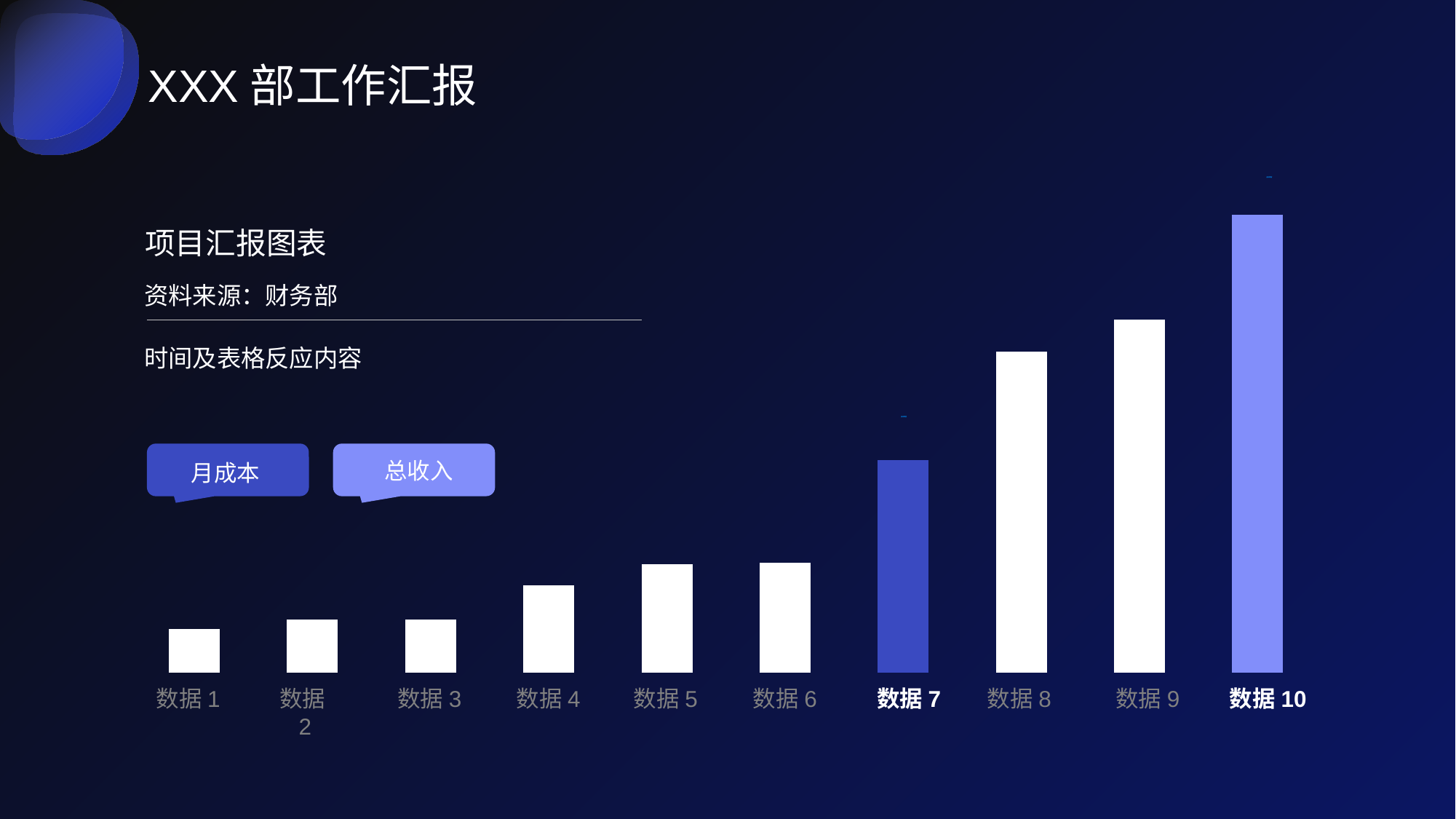

XXX部工作汇报

### Chart

| Category | 系列 1 |
|---|---|
| 类别 1 | 0.023 |
| 类别 2 | 0.028 |
| 类别 3 | 0.028 |
| 类别 4 | 0.046 |
强调数值
项目汇报图表
资料来源：财务部
时间及表格反应内容

月成本
总收入
强调数值
数据1
数据2
数据3
数据4
数据5
数据6
数据7
数据8
数据9
数据10